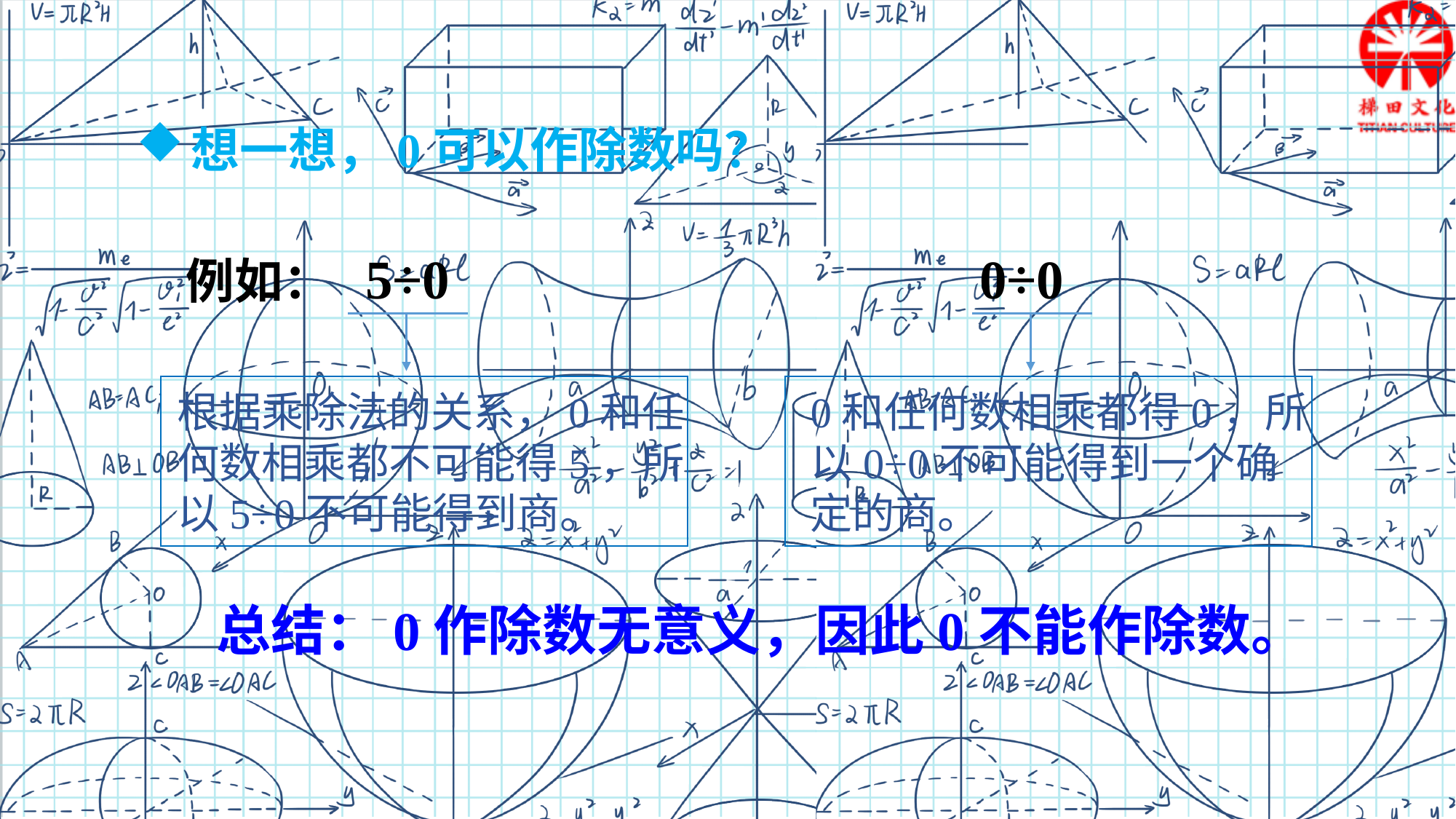

想一想，0可以作除数吗？
例如：  5÷0
0÷0

根据乘除法的关系，0和任何数相乘都不可能得5，所以5÷0不可能得到商。

0和任何数相乘都得0，所以0÷0不可能得到一个确定的商。
总结：0作除数无意义，因此0不能作除数。